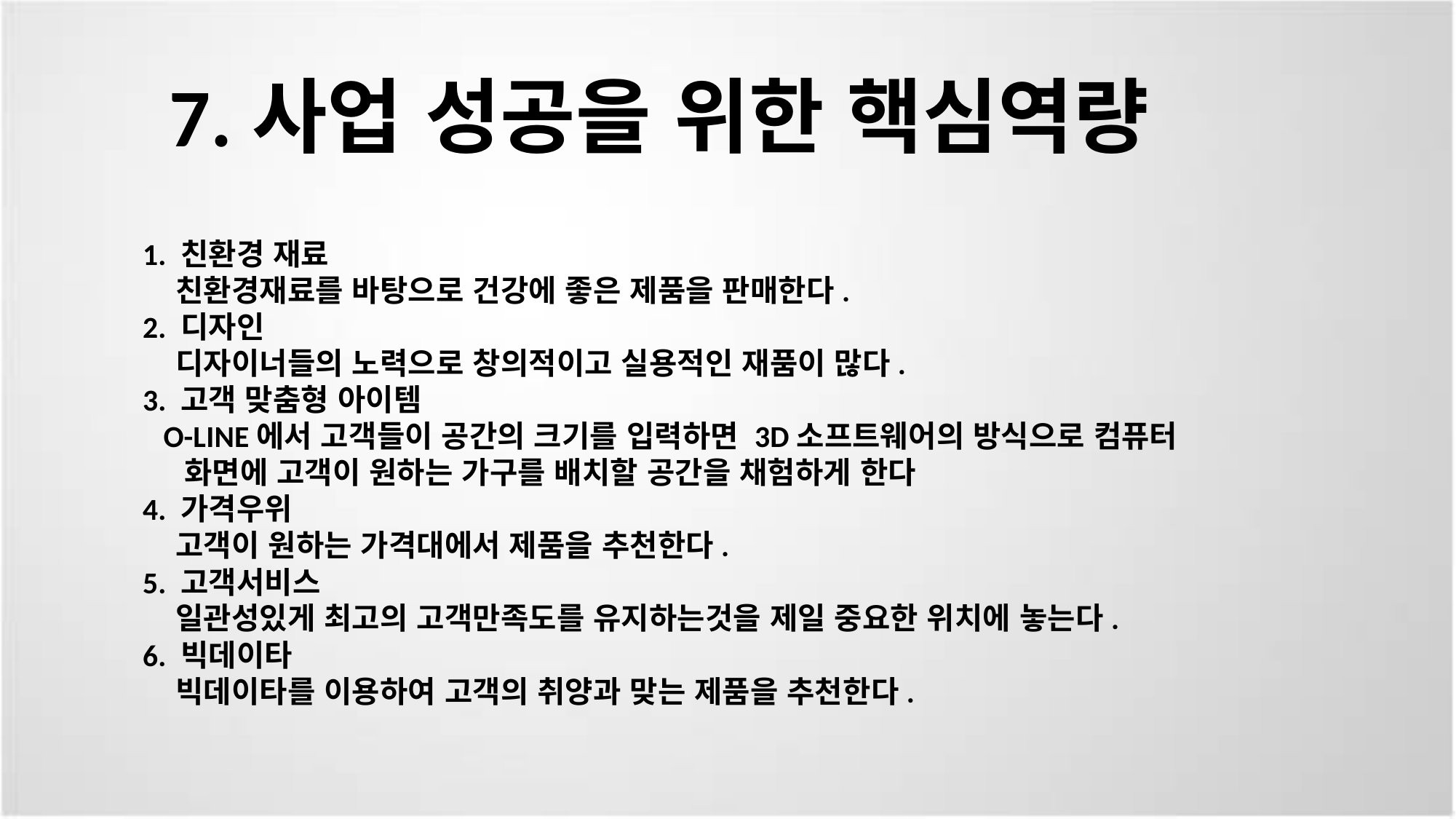

# 7.사업 성공을 위한 핵심역량
1. 친환경 재료
   친환경재료를 바탕으로 건강에 좋은 제품을 판매한다.
2. 디자인
   디자이너들의 노력으로 창의적이고 실용적인 재품이 많다.
3. 고객 맞춤형 아이템
   O-LINE에서 고객들이 공간의 크기를 입력하면 3D소프트웨어의 방식으로 컴퓨터
    화면에 고객이 원하는 가구를 배치할 공간을 채험하게 한다
4. 가격우위
   고객이 원하는 가격대에서 제품을 추천한다.
5. 고객서비스
   일관성있게 최고의 고객만족도를 유지하는것을 제일 중요한 위치에 놓는다.
6. 빅데이타
   빅데이타를 이용하여 고객의 취양과 맞는 제품을 추천한다.